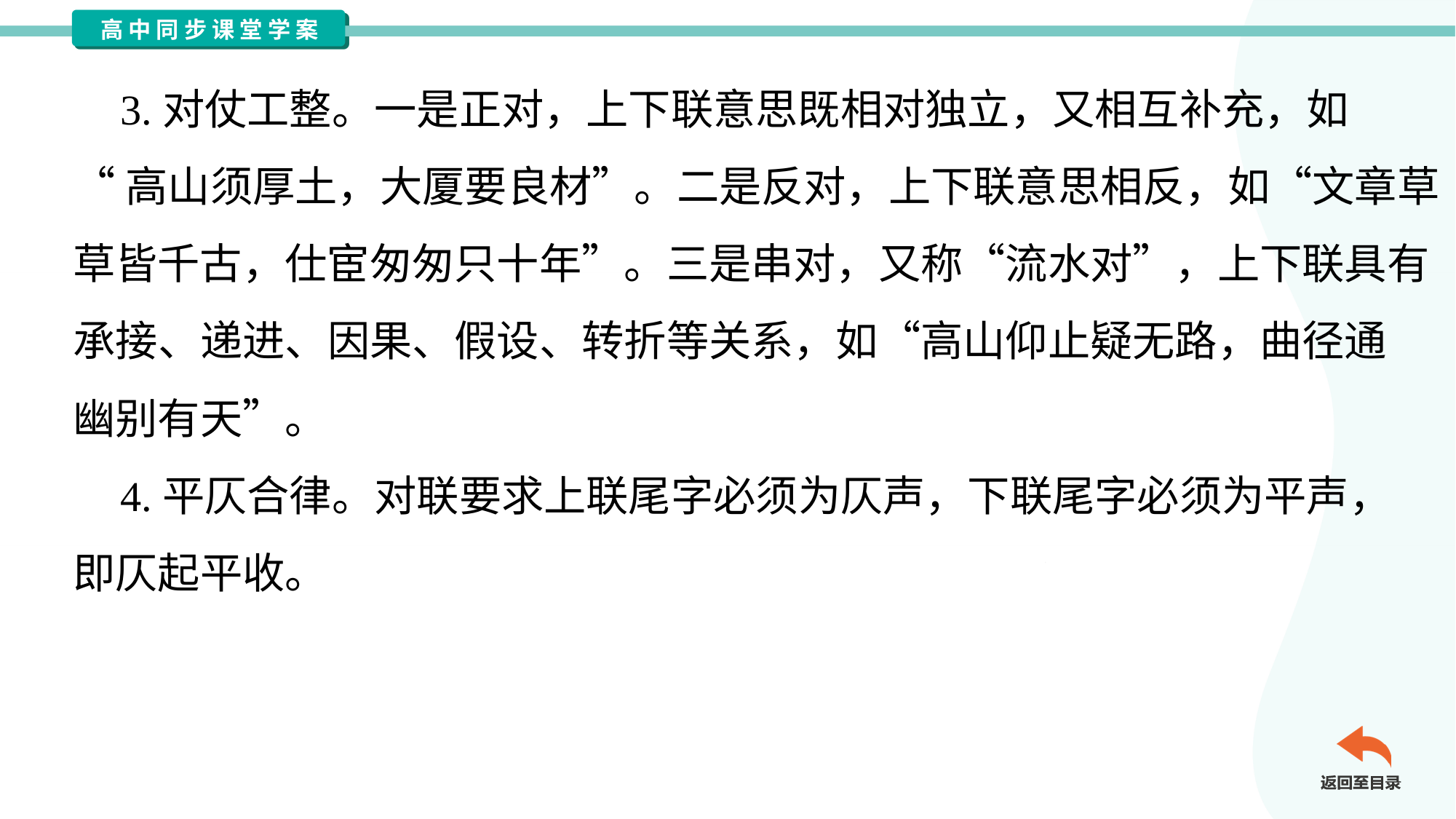

3.对仗工整。一是正对，上下联意思既相对独立，又相互补充，如
“高山须厚土，大厦要良材”。二是反对，上下联意思相反，如“文章草
草皆千古，仕宦匆匆只十年”。三是串对，又称“流水对”，上下联具有
承接、递进、因果、假设、转折等关系，如“高山仰止疑无路，曲径通
幽别有天”。
    4.平仄合律。对联要求上联尾字必须为仄声，下联尾字必须为平声，
即仄起平收。